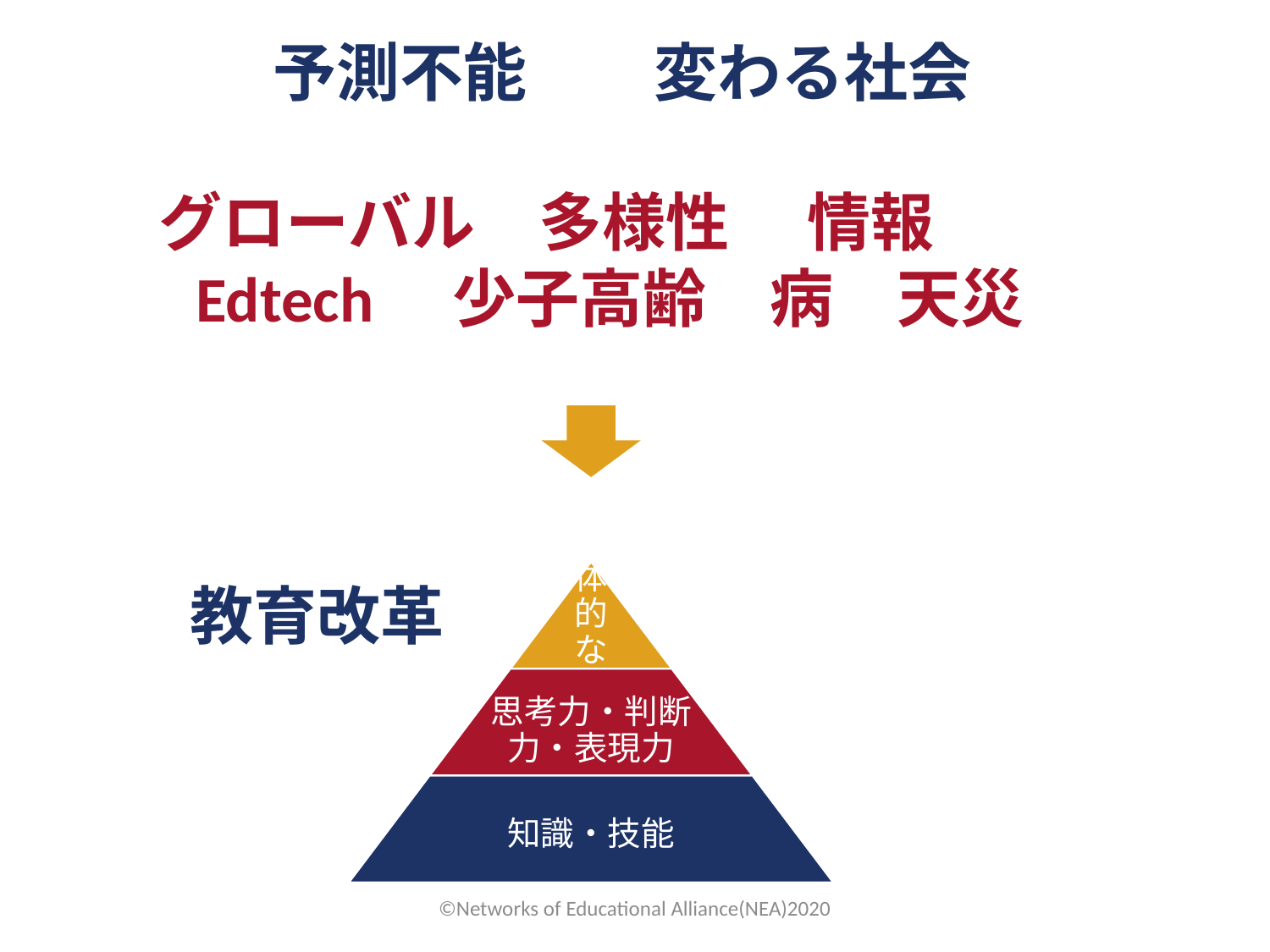

予測不能　　変わる社会
グローバル　多様性 　情報
Edtech　少子高齢　病　天災

主体的な学び
思考力・判断力・表現力
知識・技能
教育改革
©Networks of Educational Alliance(NEA)2020